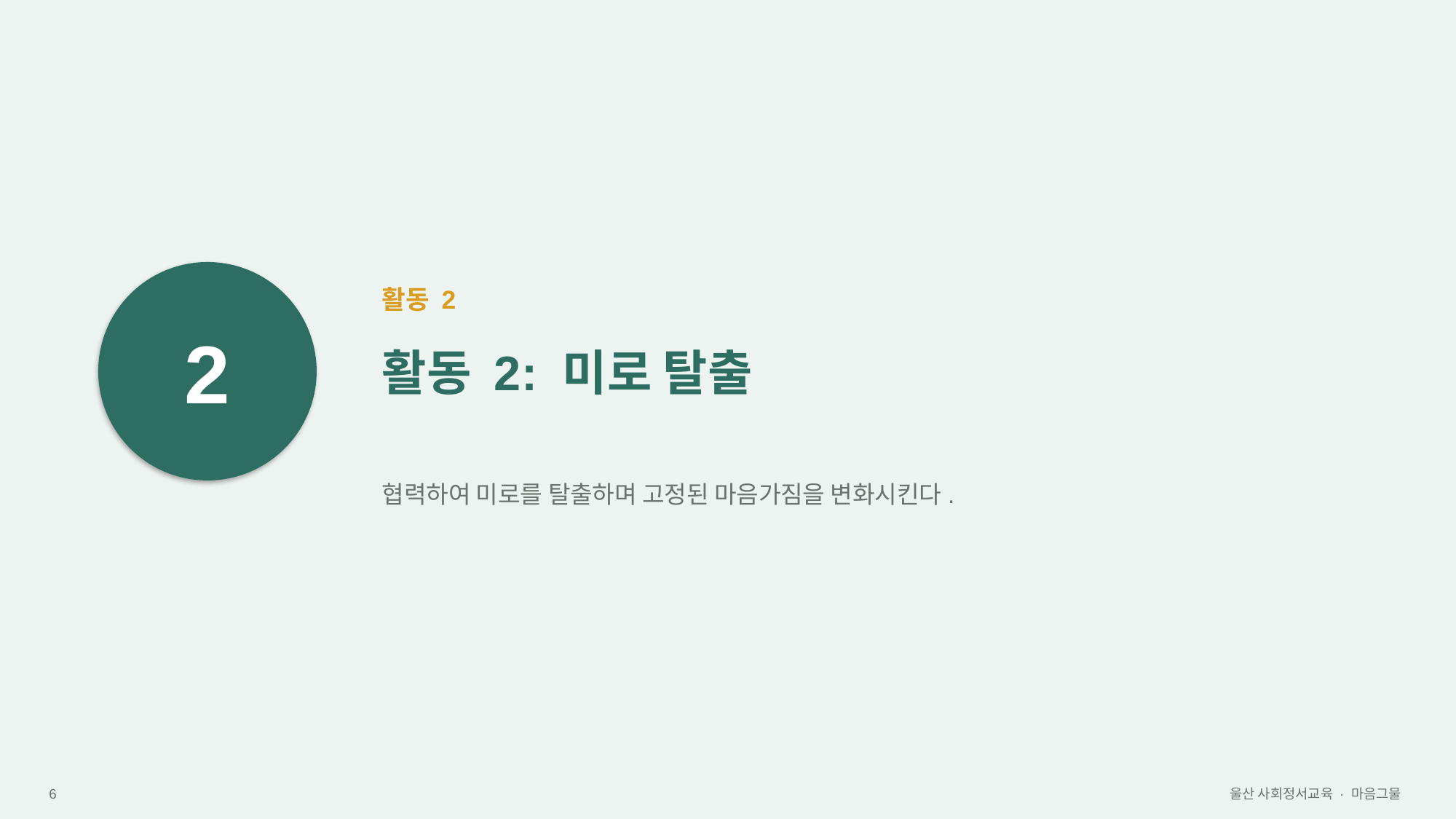

2
활동 2
활동 2: 미로 탈출
협력하여 미로를 탈출하며 고정된 마음가짐을 변화시킨다.
6
울산 사회정서교육 · 마음그물